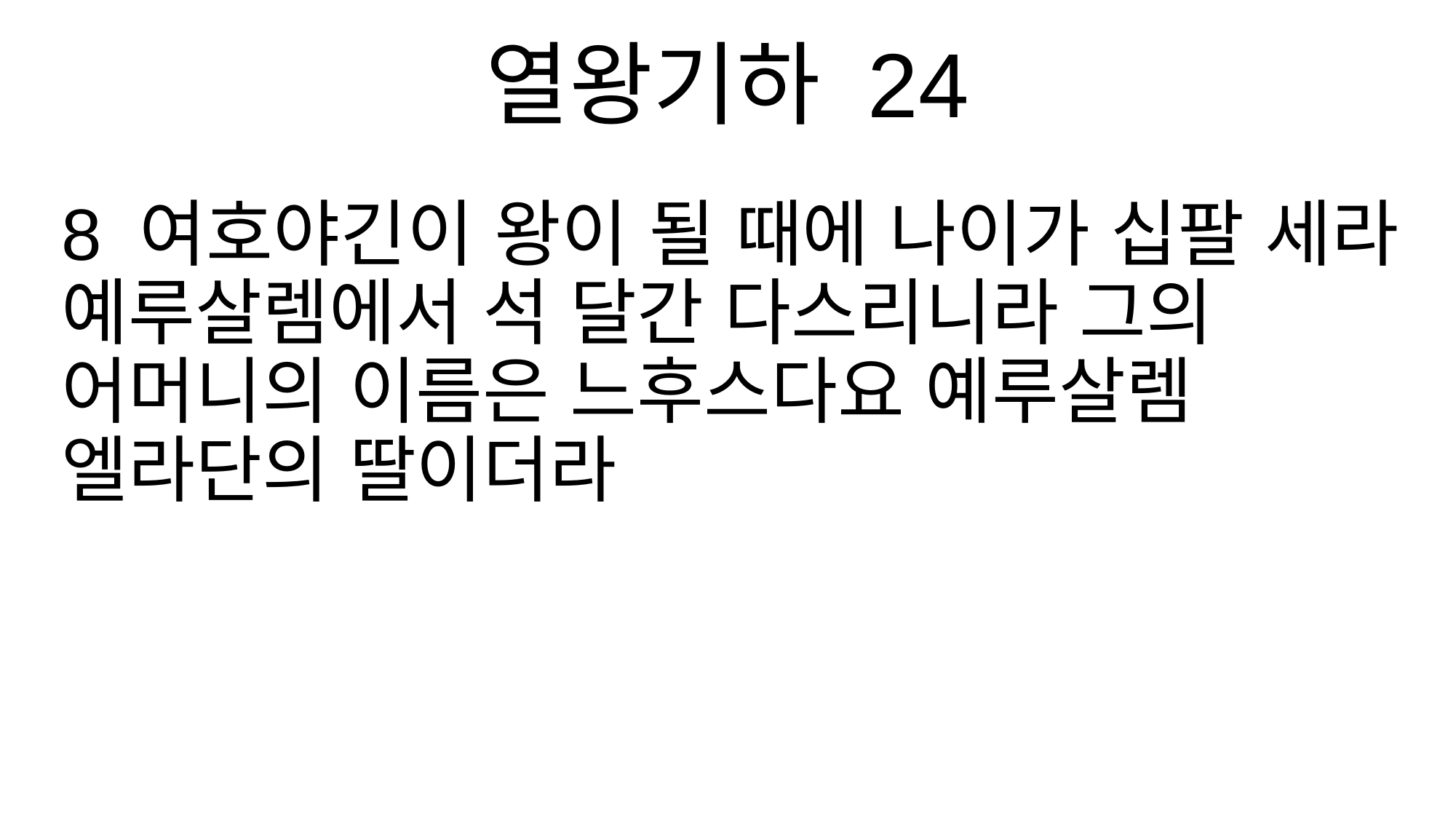

열왕기하 24
8 여호야긴이 왕이 될 때에 나이가 십팔 세라 예루살렘에서 석 달간 다스리니라 그의 어머니의 이름은 느후스다요 예루살렘 엘라단의 딸이더라